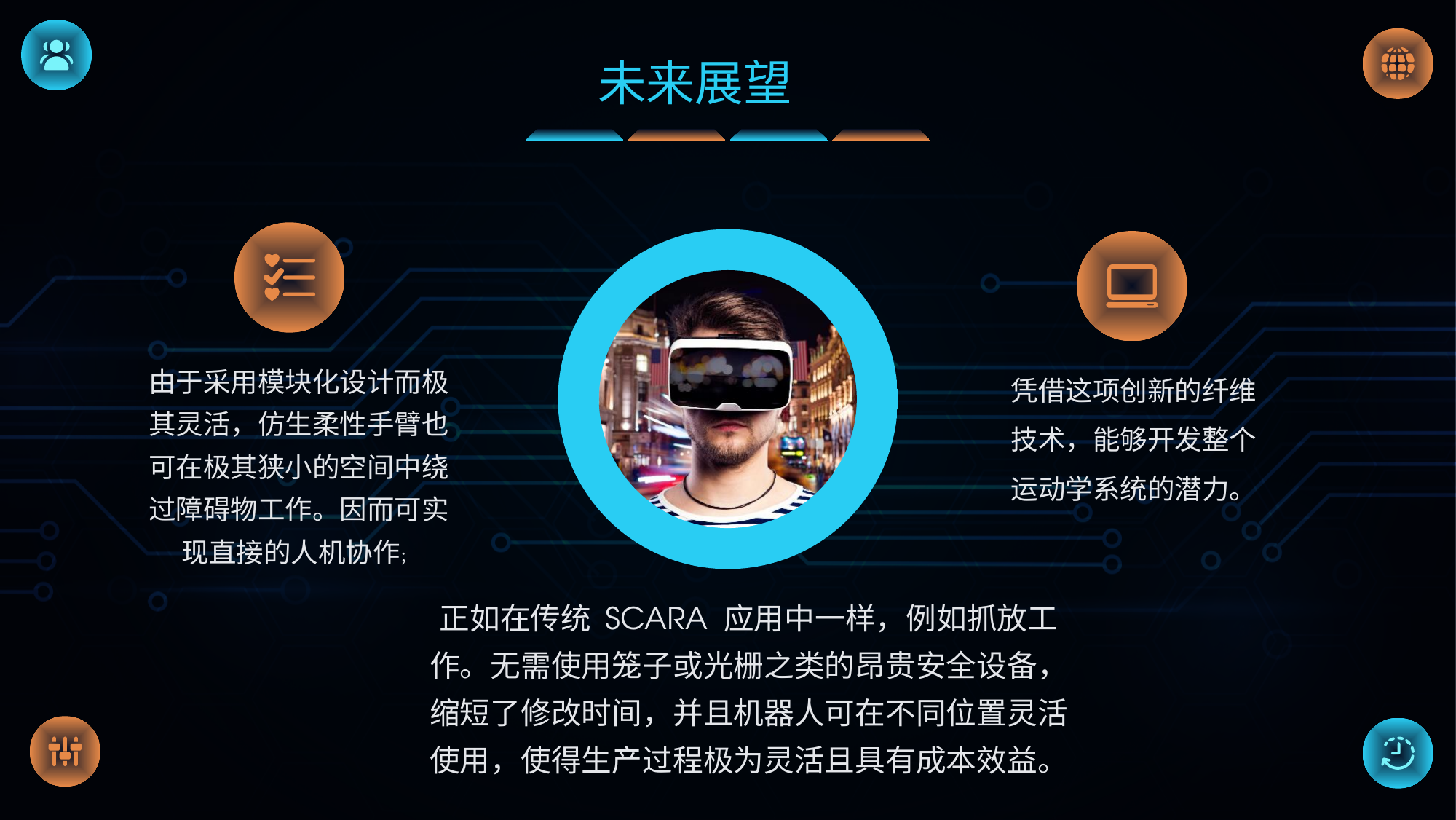

未来展望

由于采用模块化设计而极其灵活，仿生柔性手臂也可在极其狭小的空间中绕过障碍物工作。因而可实现直接的人机协作；
凭借这项创新的纤维技术，能够开发整个运动学系统的潜力。

正如在传统 SCARA 应用中一样，例如抓放工作。无需使用笼子或光栅之类的昂贵安全设备，缩短了修改时间，并且机器人可在不同位置灵活使用，使得生产过程极为灵活且具有成本效益。